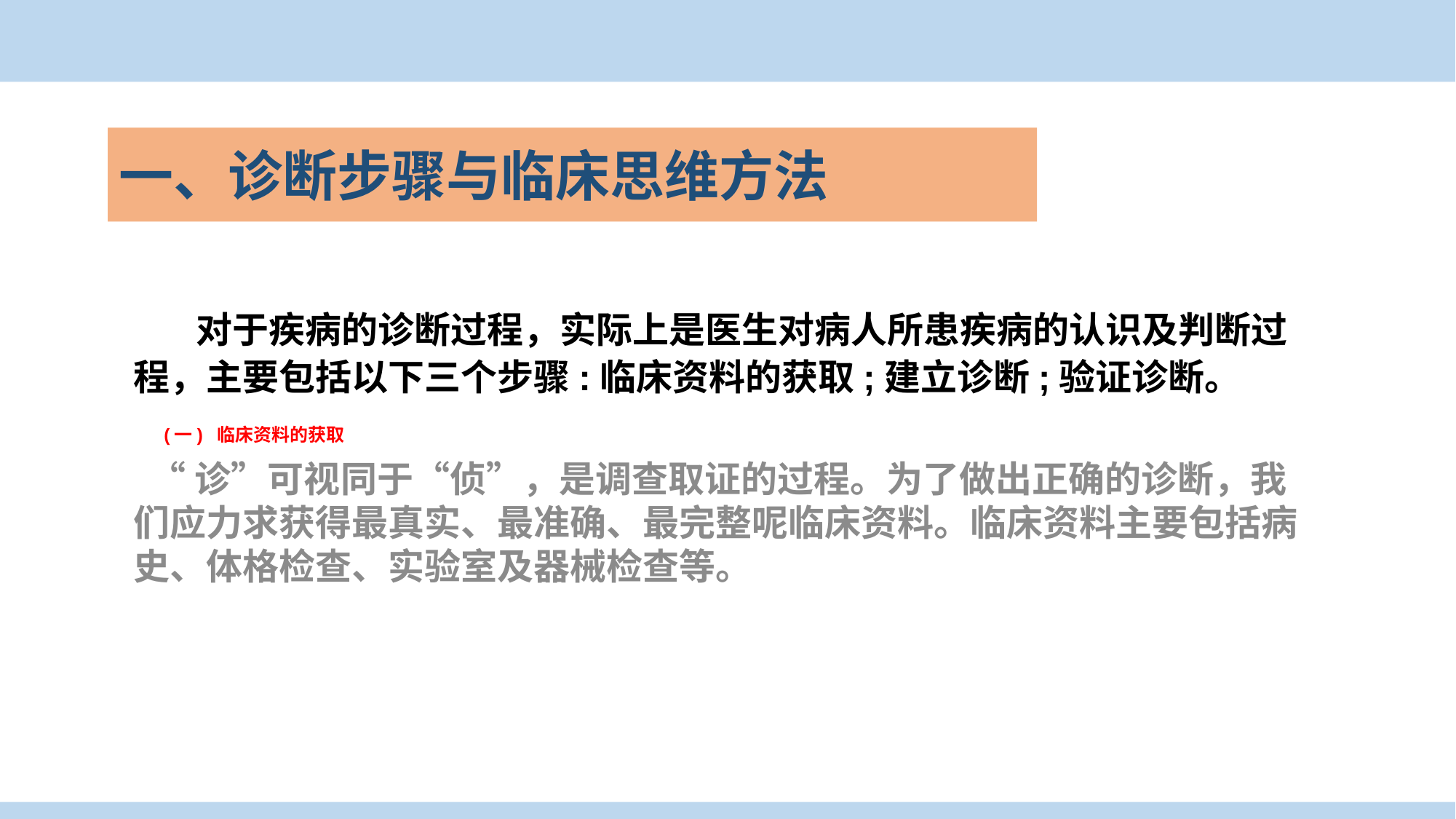

一、诊断步骤与临床思维方法
案例导入
    对于疾病的诊断过程，实际上是医生对病人所患疾病的认识及判断过程，主要包括以下三个步骤:临床资料的获取;建立诊断;验证诊断。
   (一)  临床资料的获取
  “诊”可视同于“侦”，是调查取证的过程。为了做出正确的诊断，我们应力求获得最真实、最准确、最完整呢临床资料。临床资料主要包括病史、体格检查、实验室及器械检查等。